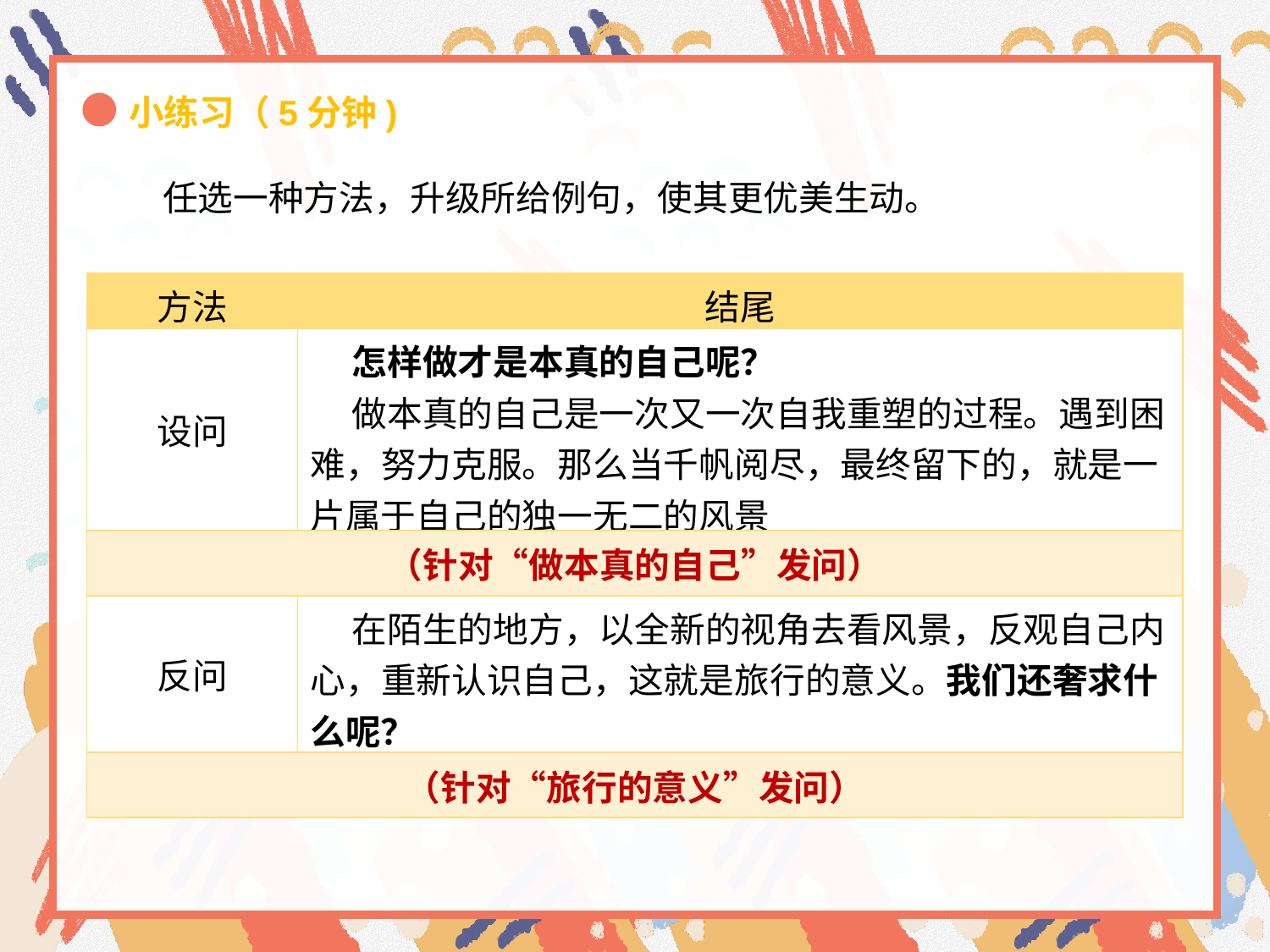

小练习（5分钟)

       任选一种方法，升级所给例句，使其更优美生动。
| 方法 | 结尾 |
| --- | --- |
| 设问 | 怎样做才是本真的自己呢？ 做本真的自己是一次又一次自我重塑的过程。遇到困难，努力克服。那么当千帆阅尽，最终留下的，就是一片属于自己的独一无二的风景 |
| （针对“做本真的自己”发问） |  |
| 反问 | 在陌生的地方，以全新的视角去看风景，反观自己内心，重新认识自己，这就是旅行的意义。我们还奢求什么呢？ |
| （针对“旅行的意义”发问） |  |